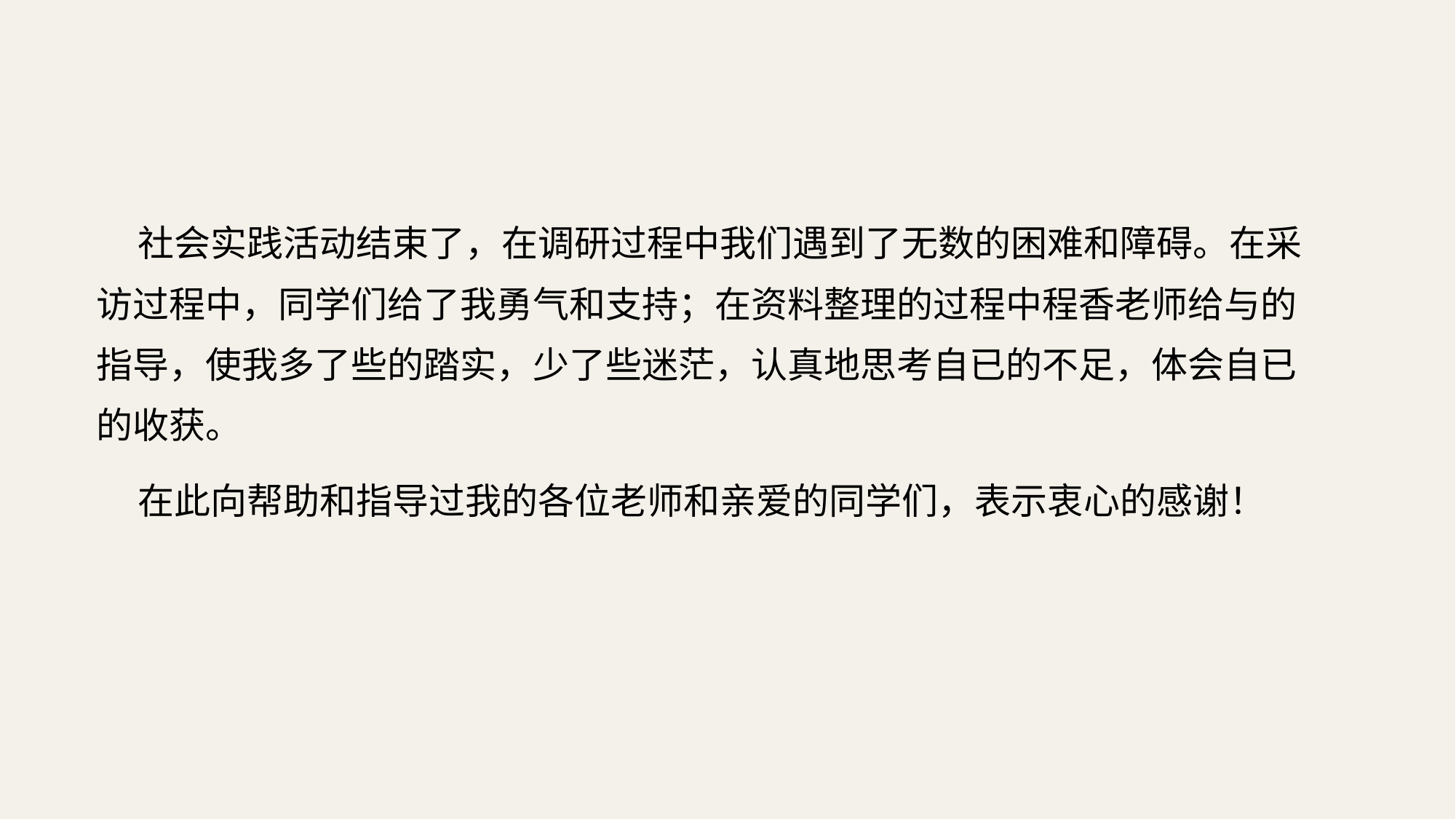

https://www.ypppt.com/

    社会实践活动结束了，在调研过程中我们遇到了无数的困难和障碍。在采访过程中，同学们给了我勇气和支持；在资料整理的过程中程香老师给与的指导，使我多了些的踏实，少了些迷茫，认真地思考自已的不足，体会自已的收获。
    在此向帮助和指导过我的各位老师和亲爱的同学们，表示衷心的感谢！